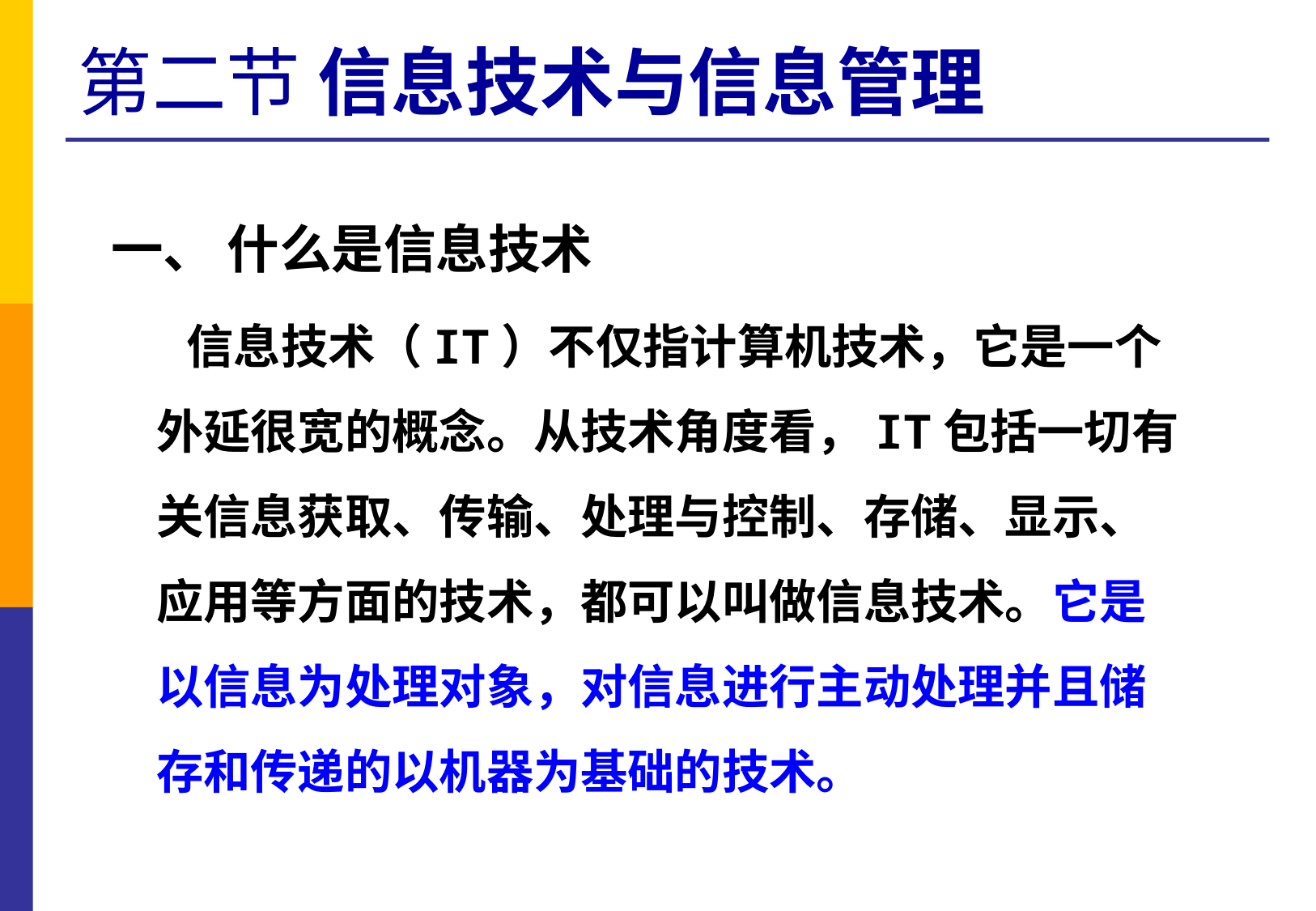

# 第二节 信息技术与信息管理
一、 什么是信息技术
      信息技术（IT）不仅指计算机技术，它是一个外延很宽的概念。从技术角度看，IT包括一切有关信息获取、传输、处理与控制、存储、显示、应用等方面的技术，都可以叫做信息技术。它是以信息为处理对象，对信息进行主动处理并且储存和传递的以机器为基础的技术。